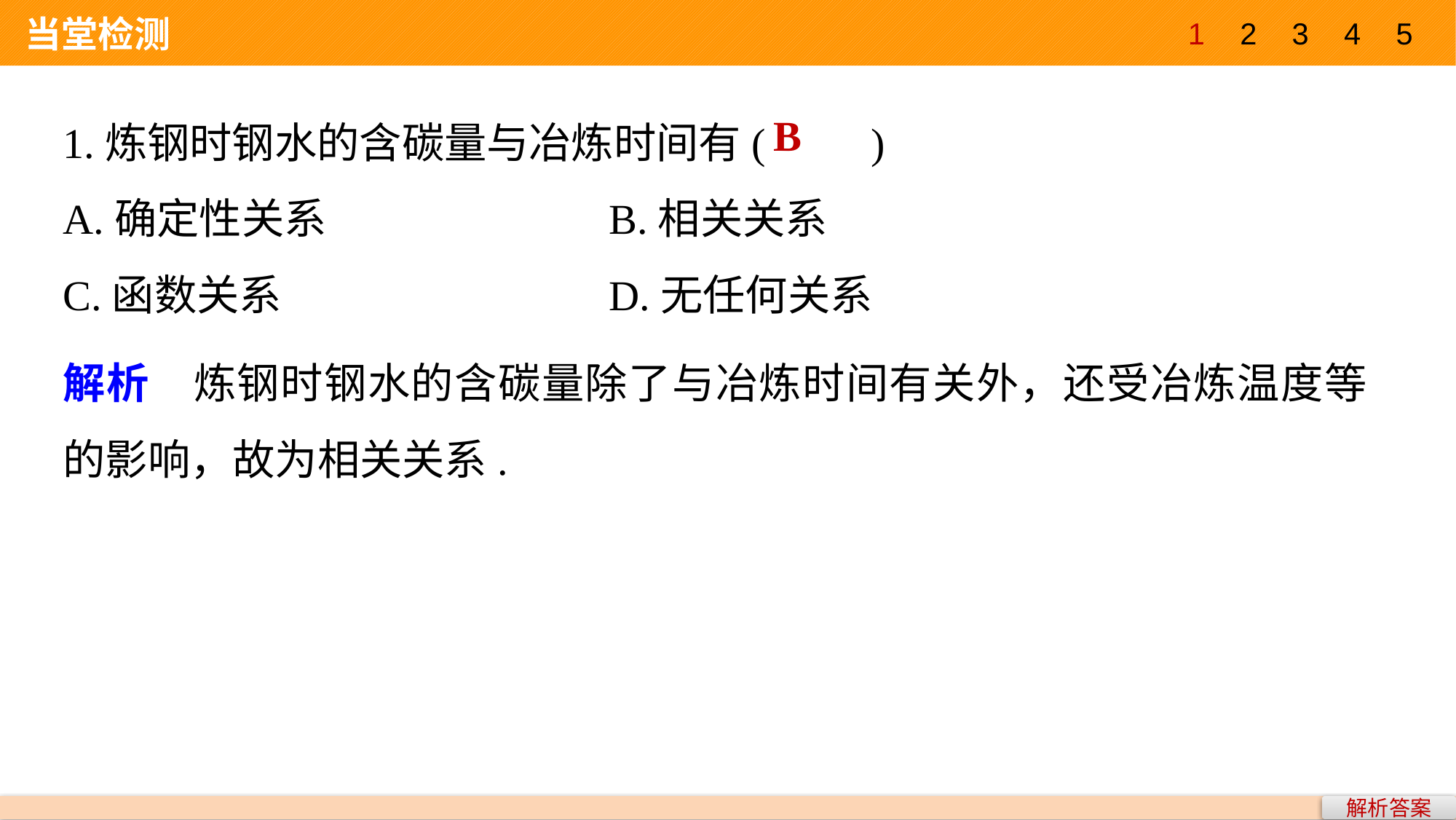

1
2
3
4
5
  当堂检测
1.炼钢时钢水的含碳量与冶炼时间有(　　)
A.确定性关系  			B.相关关系
C.函数关系  			D.无任何关系
B
解析　炼钢时钢水的含碳量除了与冶炼时间有关外，还受冶炼温度等的影响，故为相关关系.
解析答案